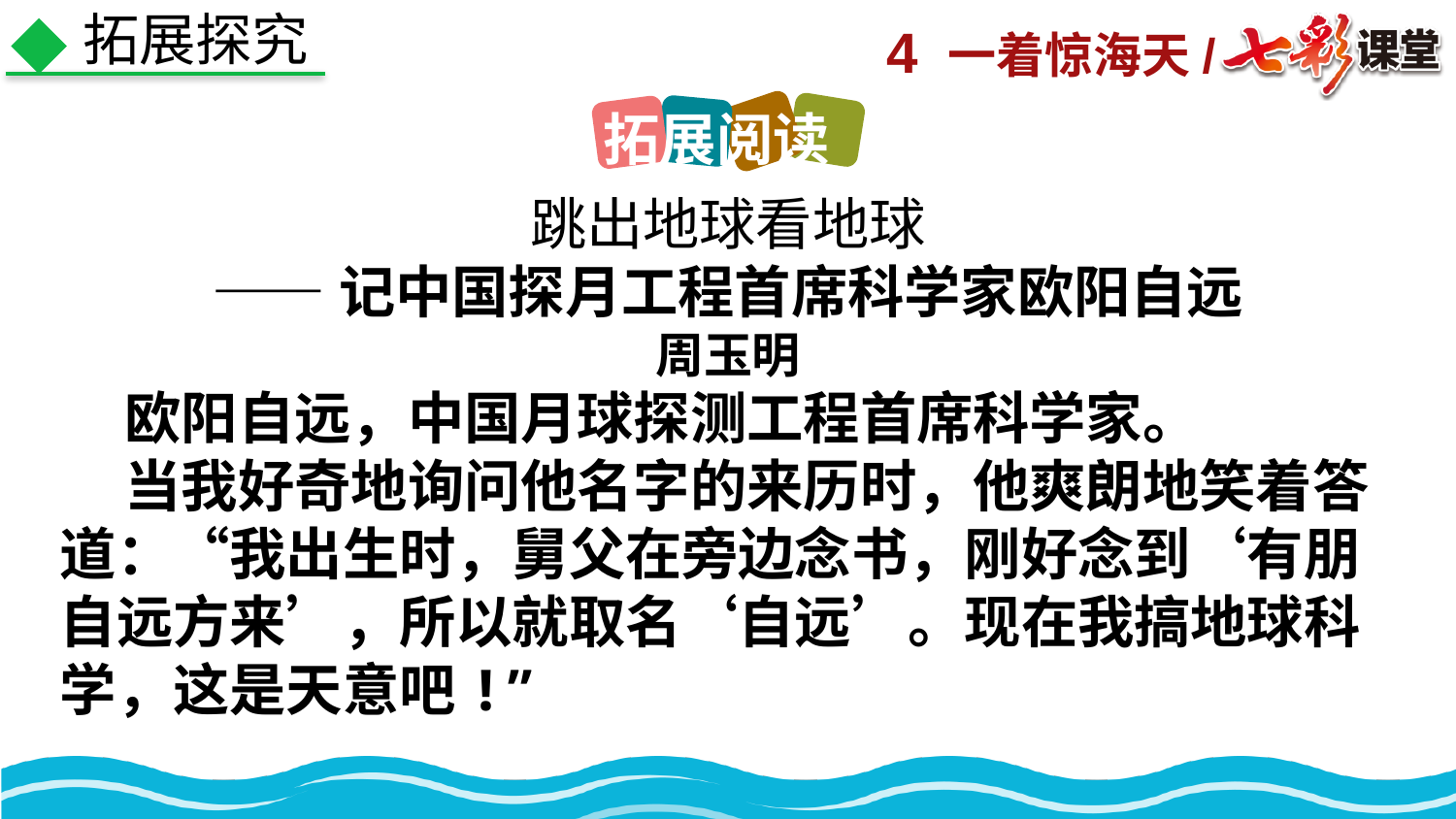

拓展探究

拓展阅读

跳出地球看地球
——记中国探月工程首席科学家欧阳自远
周玉明
    欧阳自远，中国月球探测工程首席科学家。
    当我好奇地询问他名字的来历时，他爽朗地笑着答道：“我出生时，舅父在旁边念书，刚好念到‘有朋自远方来’，所以就取名‘自远’。现在我搞地球科学，这是天意吧!”